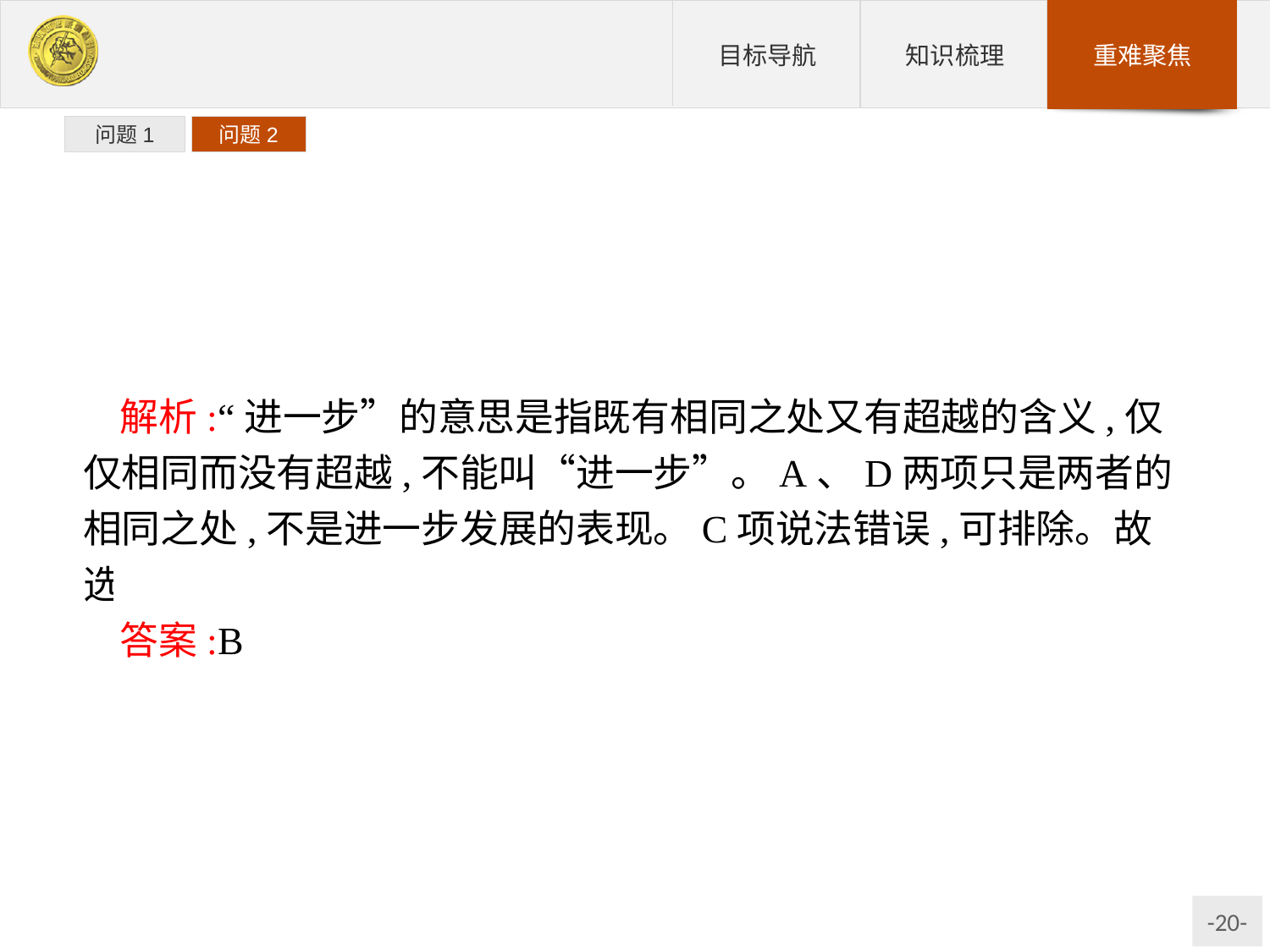

问题1
问题2
解析:“进一步”的意思是指既有相同之处又有超越的含义,仅仅相同而没有超越,不能叫“进一步”。A、D两项只是两者的相同之处,不是进一步发展的表现。C项说法错误,可排除。故选B项。
答案:B